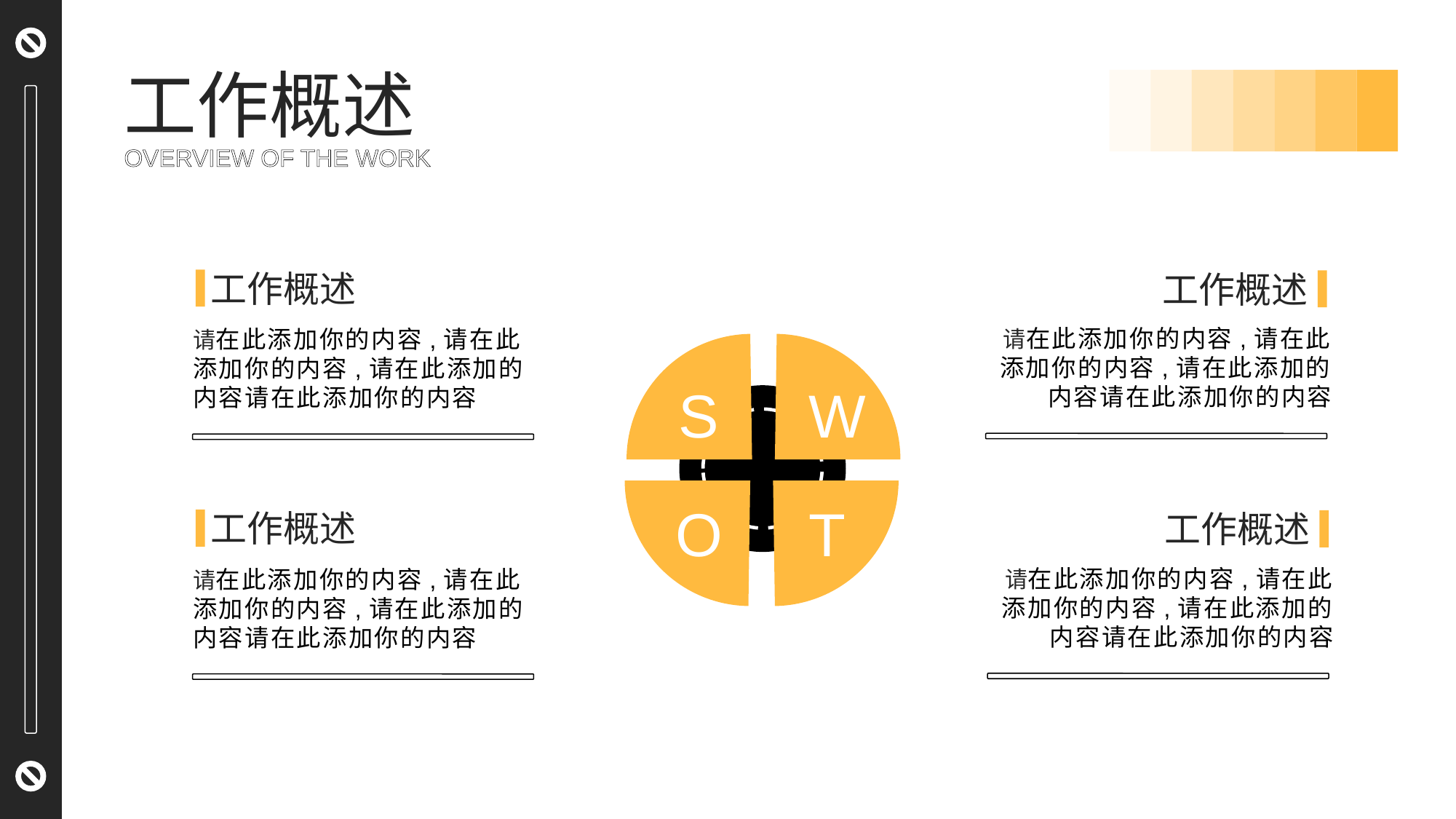

工作概述

OVERVIEW OF THE WORK
工作概述

请在此添加你的内容,请在此添加你的内容,请在此添加的内容请在此添加你的内容
工作概述

请在此添加你的内容,请在此添加你的内容,请在此添加的内容请在此添加你的内容
工作概述

请在此添加你的内容,请在此添加你的内容,请在此添加的内容请在此添加你的内容
工作概述

请在此添加你的内容,请在此添加你的内容,请在此添加的内容请在此添加你的内容

S
W

O
T